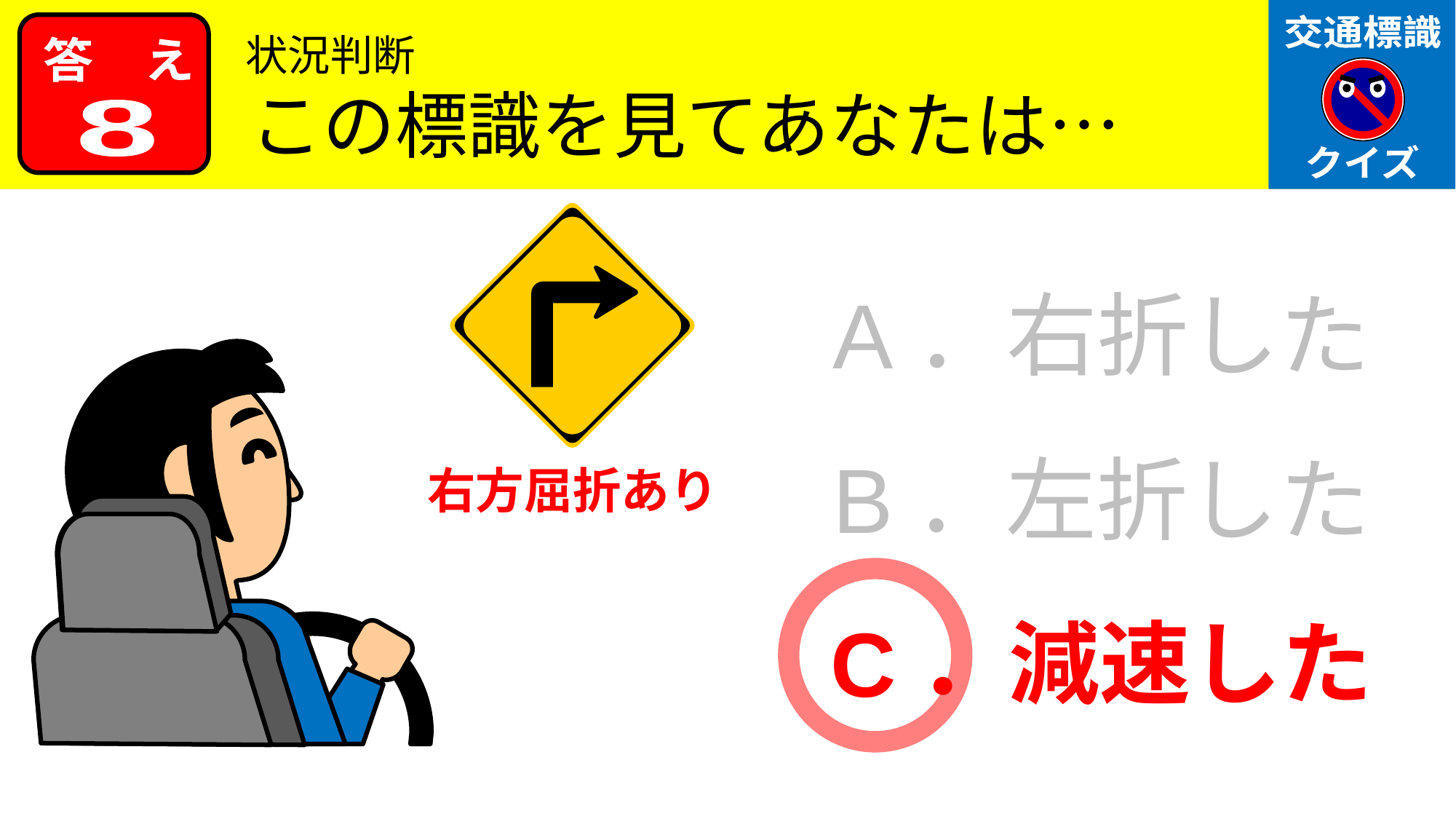

状況判断
この標識を見てあなたは…
8

A．右折した

B．左折した
右方屈折あり

C．減速した